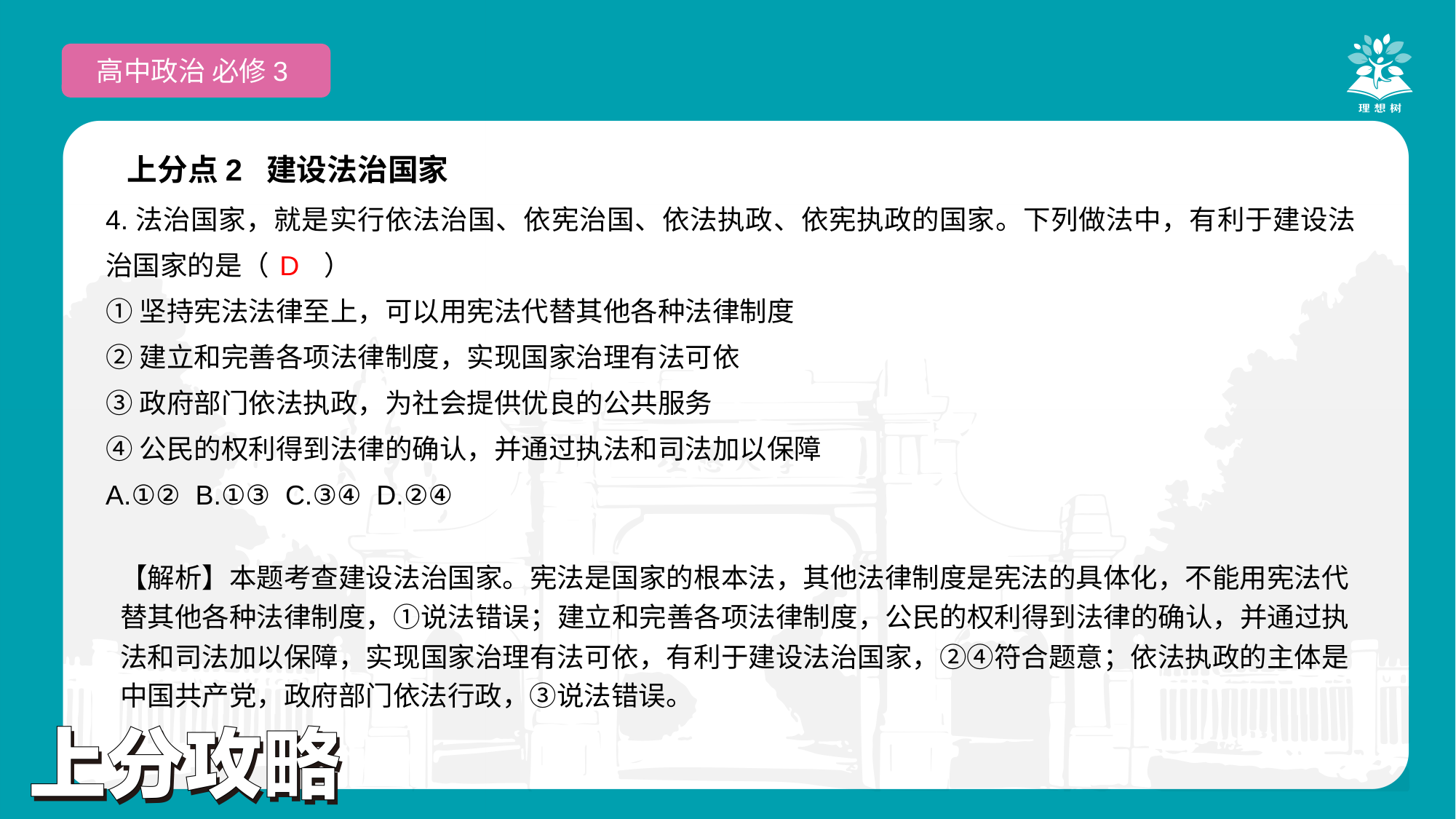

高中政治 必修3
上分点2  建设法治国家
4.法治国家，就是实行依法治国、依宪治国、依法执政、依宪执政的国家。下列做法中，有利于建设法治国家的是（　　）
①坚持宪法法律至上，可以用宪法代替其他各种法律制度
②建立和完善各项法律制度，实现国家治理有法可依
③政府部门依法执政，为社会提供优良的公共服务
④公民的权利得到法律的确认，并通过执法和司法加以保障
A.①②  B.①③  C.③④  D.②④
 D
【解析】本题考查建设法治国家。宪法是国家的根本法，其他法律制度是宪法的具体化，不能用宪法代替其他各种法律制度，①说法错误；建立和完善各项法律制度，公民的权利得到法律的确认，并通过执法和司法加以保障，实现国家治理有法可依，有利于建设法治国家，②④符合题意；依法执政的主体是中国共产党，政府部门依法行政，③说法错误。